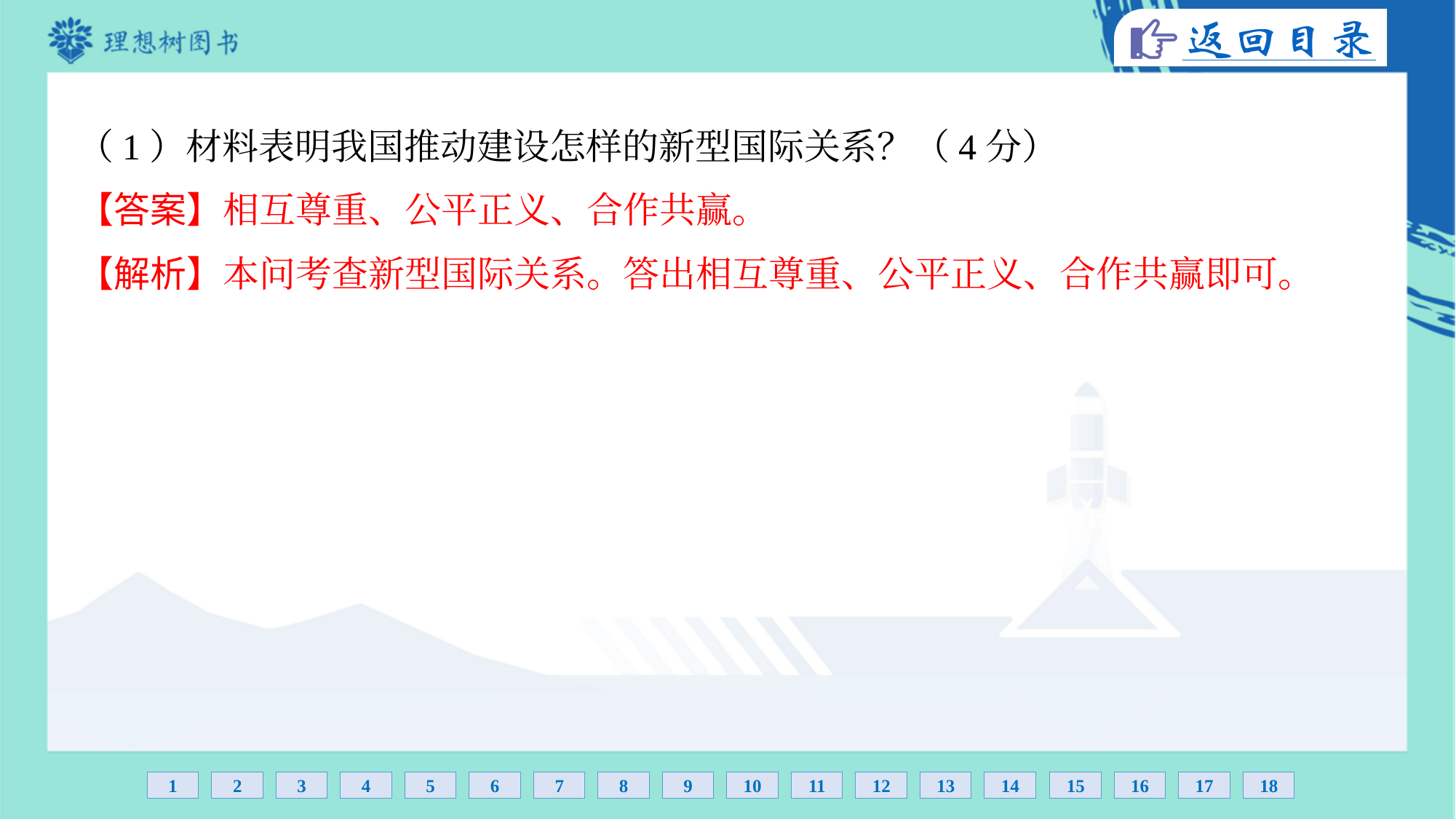

（1）材料表明我国推动建设怎样的新型国际关系？（4分）
【答案】相互尊重、公平正义、合作共赢。
【解析】本问考查新型国际关系。答出相互尊重、公平正义、合作共赢即可。